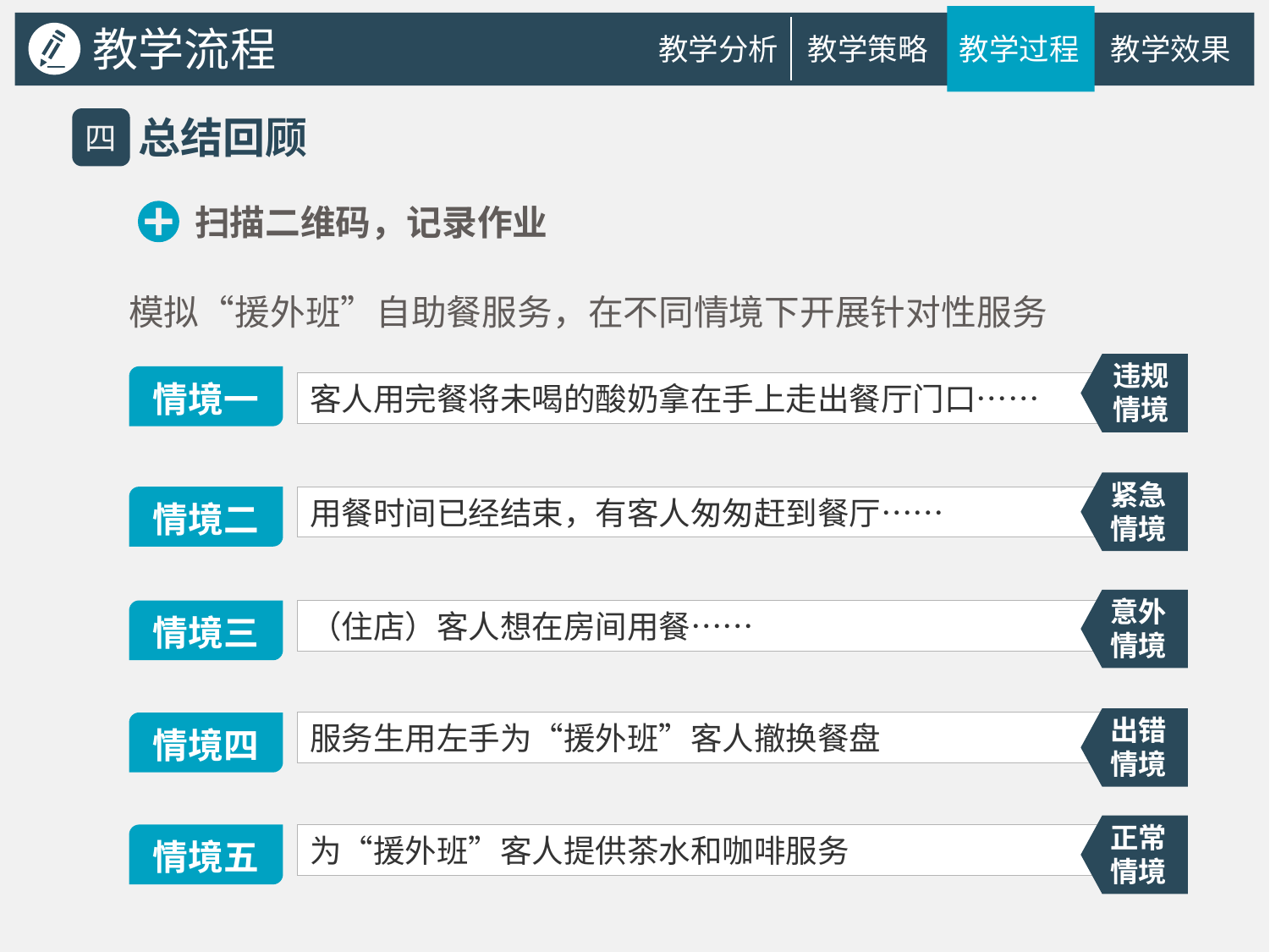

教学流程

教学分析
教学策略
教学过程
教学效果
总结回顾

四
扫描二维码，记录作业

模拟“援外班”自助餐服务，在不同情境下开展针对性服务

违规情境

情境一
客人用完餐将未喝的酸奶拿在手上走出餐厅门口……

紧急情境

用餐时间已经结束，有客人匆匆赶到餐厅……
情境二

意外情境

（住店）客人想在房间用餐……
情境三

出错情境

服务生用左手为“援外班”客人撤换餐盘
情境四

正常情境

为“援外班”客人提供茶水和咖啡服务
情境五